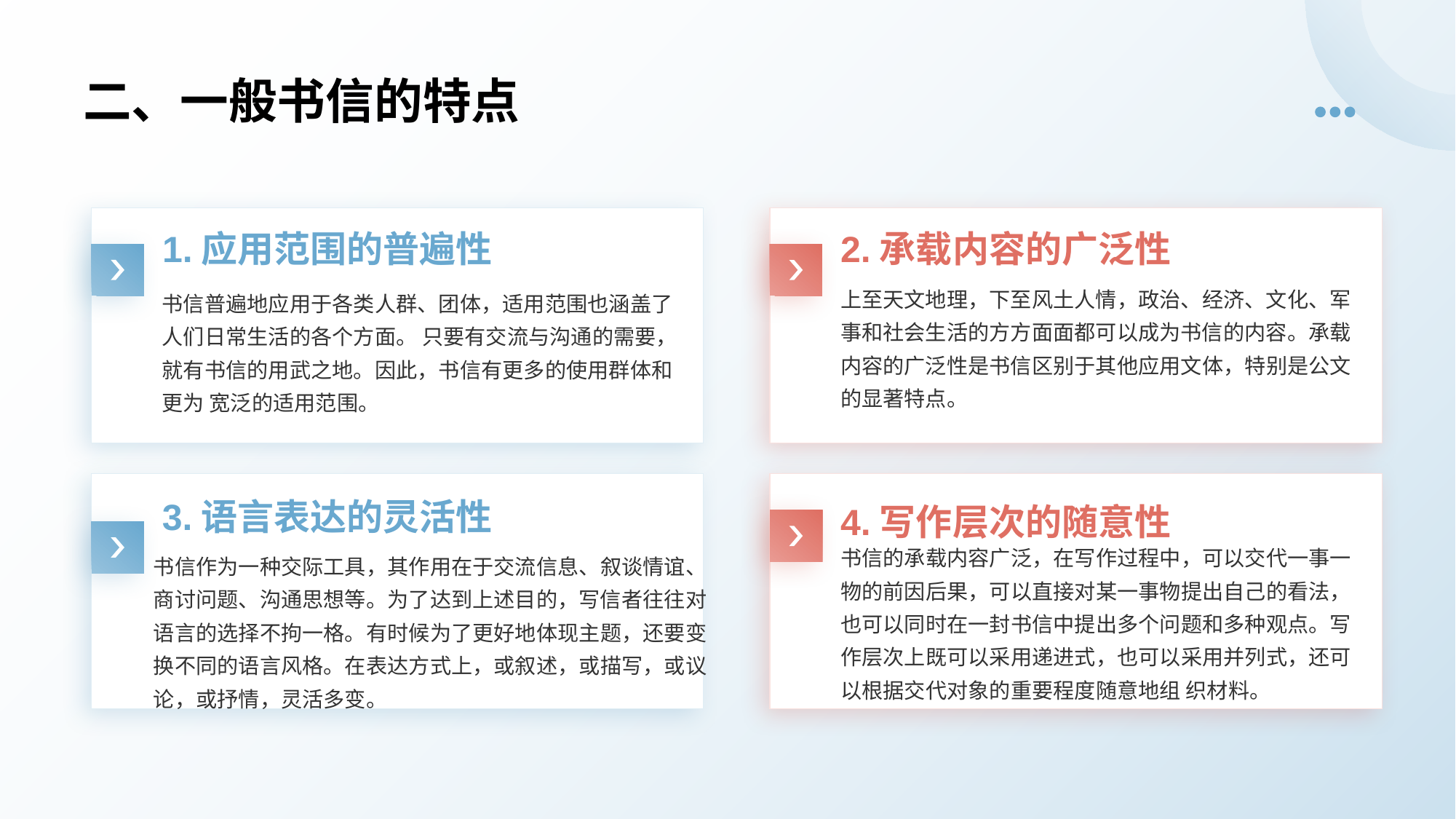

# 二、一般书信的特点

1.应用范围的普遍性
2.承载内容的广泛性

上至天文地理，下至风土人情，政治、经济、文化、军事和社会生活的方方面面都可以成为书信的内容。承载内容的广泛性是书信区别于其他应用文体，特别是公文的显著特点。
书信普遍地应用于各类人群、团体，适用范围也涵盖了人们日常生活的各个方面。 只要有交流与沟通的需要，就有书信的用武之地。因此，书信有更多的使用群体和更为 宽泛的适用范围。

3.语言表达的灵活性
4.写作层次的随意性

书信的承载内容广泛，在写作过程中，可以交代一事一物的前因后果，可以直接对某一事物提出自己的看法，也可以同时在一封书信中提出多个问题和多种观点。写作层次上既可以采用递进式，也可以采用并列式，还可以根据交代对象的重要程度随意地组 织材料。

书信作为一种交际工具，其作用在于交流信息、叙谈情谊、商讨问题、沟通思想等。为了达到上述目的，写信者往往对语言的选择不拘一格。有时候为了更好地体现主题，还要变换不同的语言风格。在表达方式上，或叙述，或描写，或议论，或抒情，灵活多变。